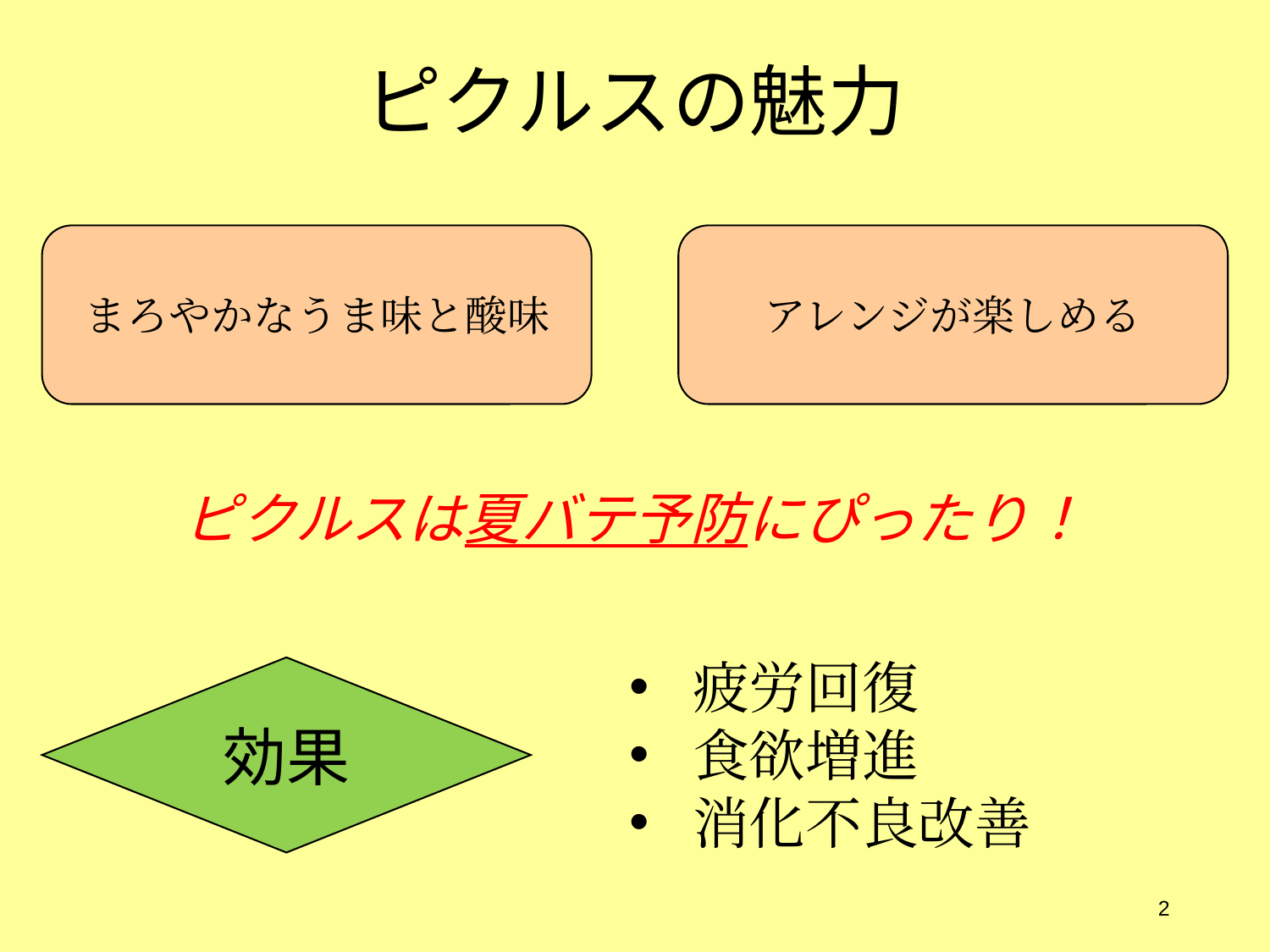

ピクルスの魅力
まろやかなうま味と酸味
アレンジが楽しめる
ピクルスは夏バテ予防にぴったり！
疲労回復
食欲増進
消化不良改善
効果
2